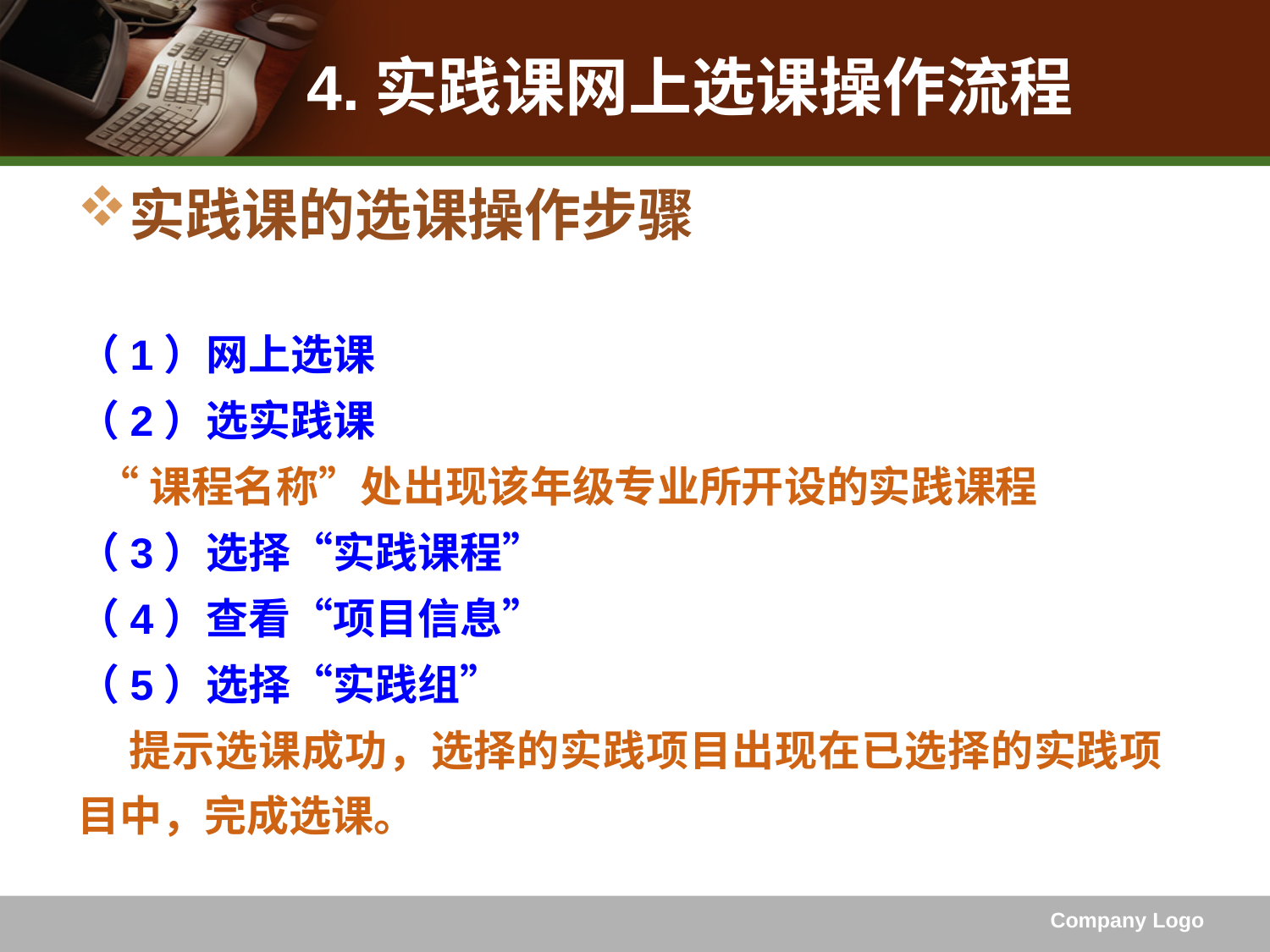

# 4.实践课网上选课操作流程
实践课的选课操作步骤

（1）网上选课
（2）选实践课
  “课程名称”处出现该年级专业所开设的实践课程
（3）选择“实践课程”
（4）查看“项目信息”
（5）选择“实践组”
    提示选课成功，选择的实践项目出现在已选择的实践项目中，完成选课。
Company Logo